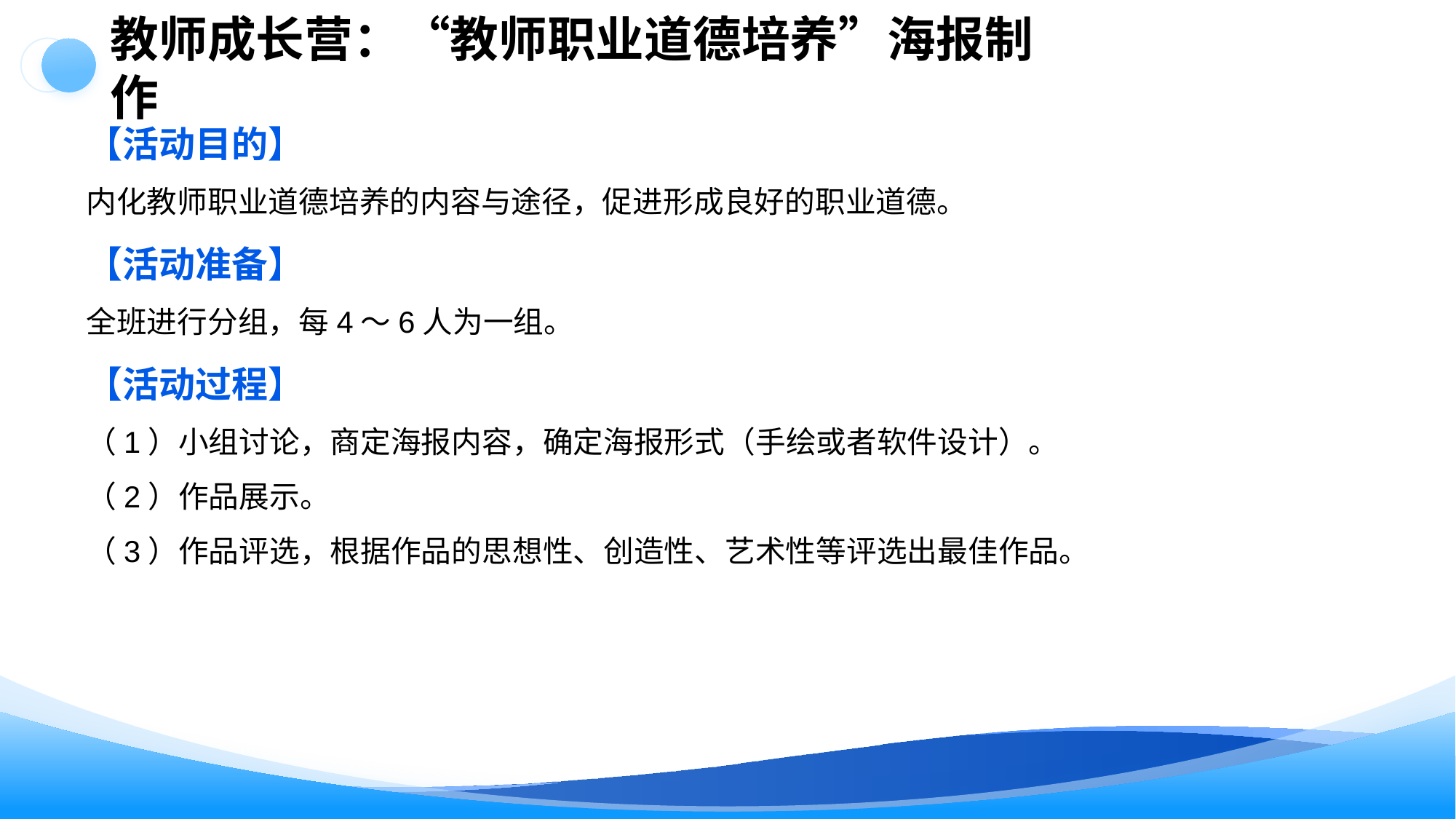

教师成长营：“教师职业道德培养”海报制作

【活动目的】
内化教师职业道德培养的内容与途径，促进形成良好的职业道德。
【活动准备】
全班进行分组，每4～6人为一组。
【活动过程】
（1）小组讨论，商定海报内容，确定海报形式（手绘或者软件设计）。
（2）作品展示。
（3）作品评选，根据作品的思想性、创造性、艺术性等评选出最佳作品。